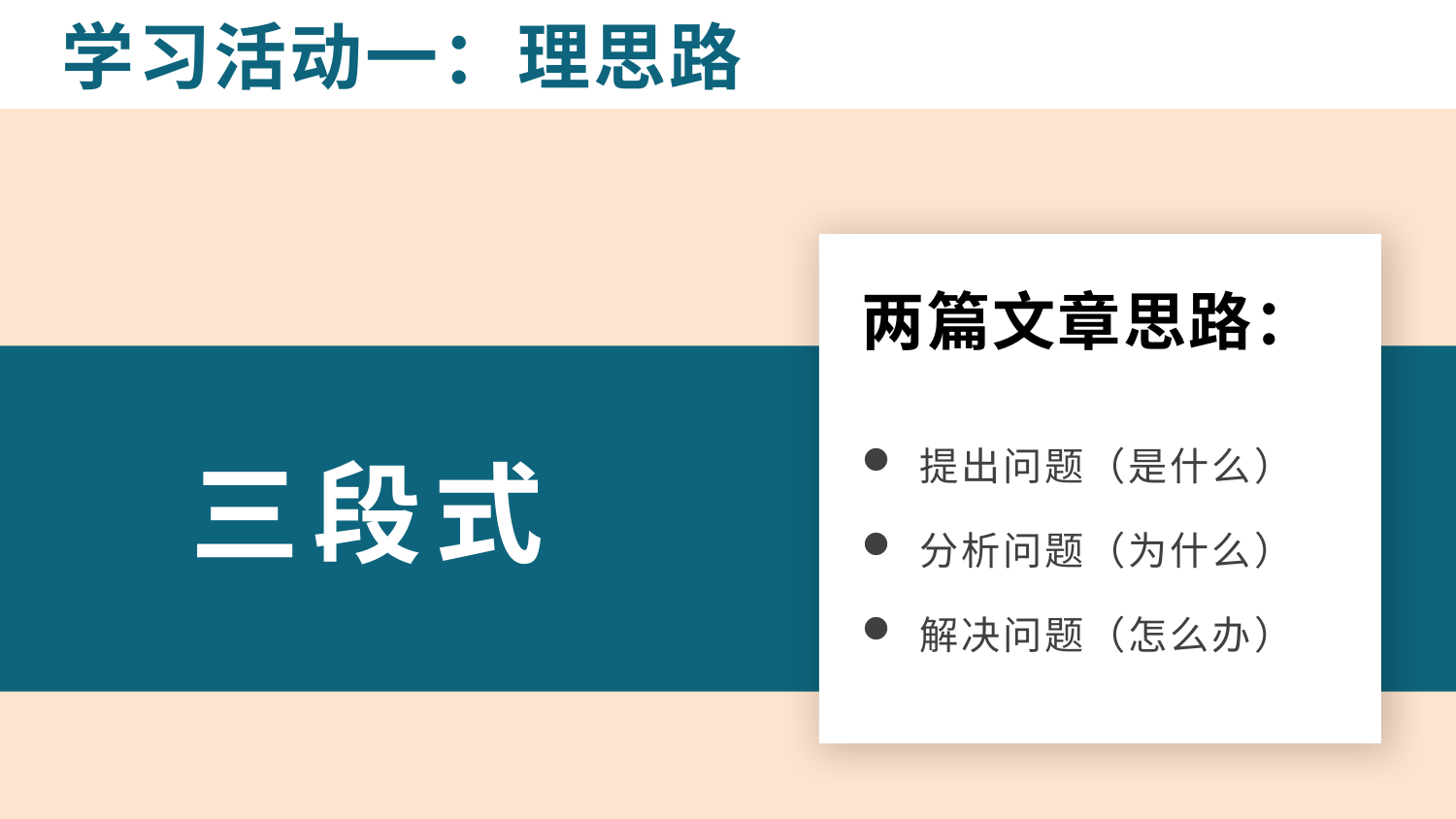

学习活动一：理思路

两篇文章思路：

三段式
提出问题（是什么）
分析问题（为什么）
解决问题（怎么办）